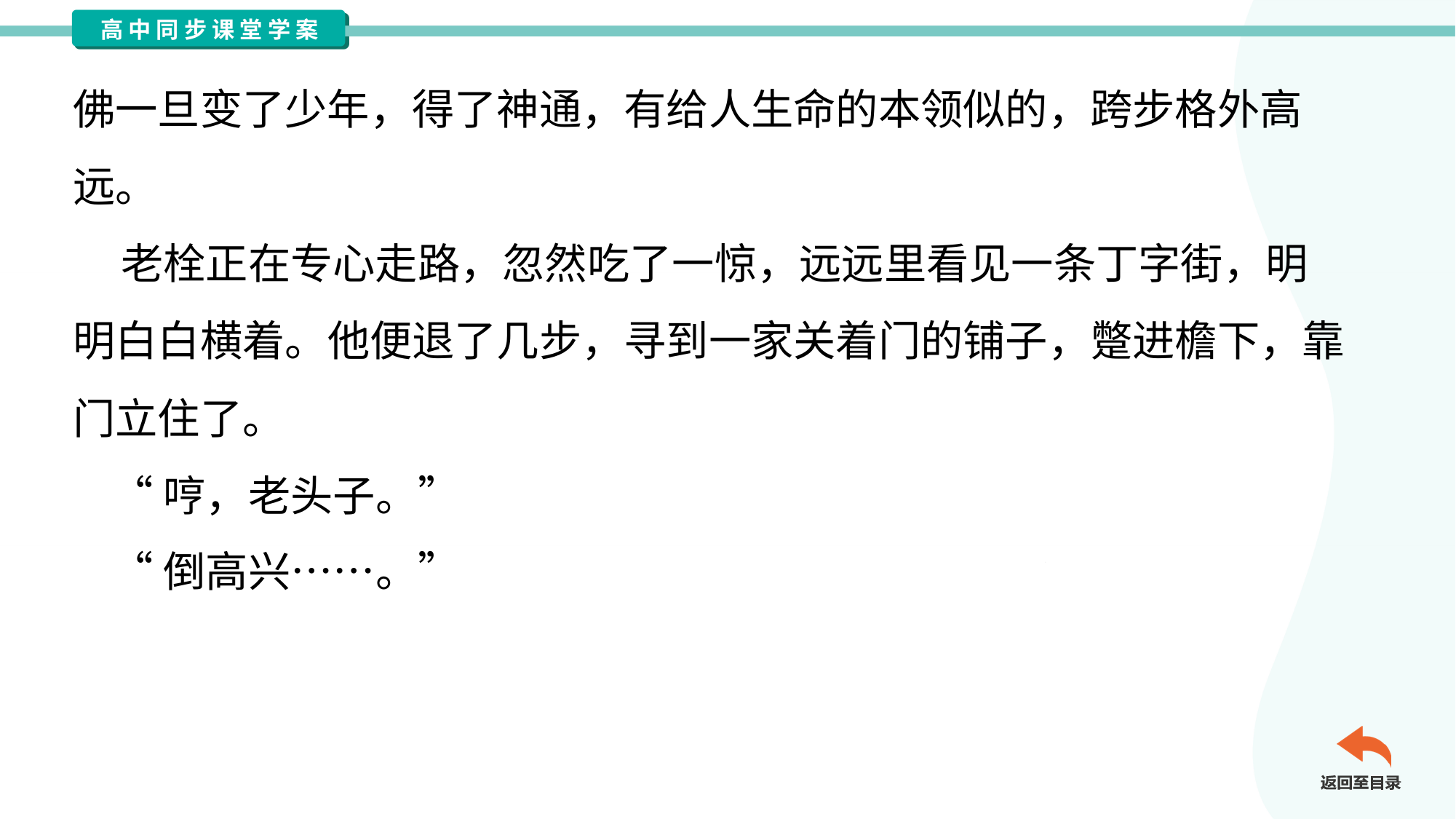

佛一旦变了少年，得了神通，有给人生命的本领似的，跨步格外高
远。
    老栓正在专心走路，忽然吃了一惊，远远里看见一条丁字街，明
明白白横着。他便退了几步，寻到一家关着门的铺子，蹩进檐下，靠
门立住了。
    “哼，老头子。”
    “倒高兴……。”#1.1.8